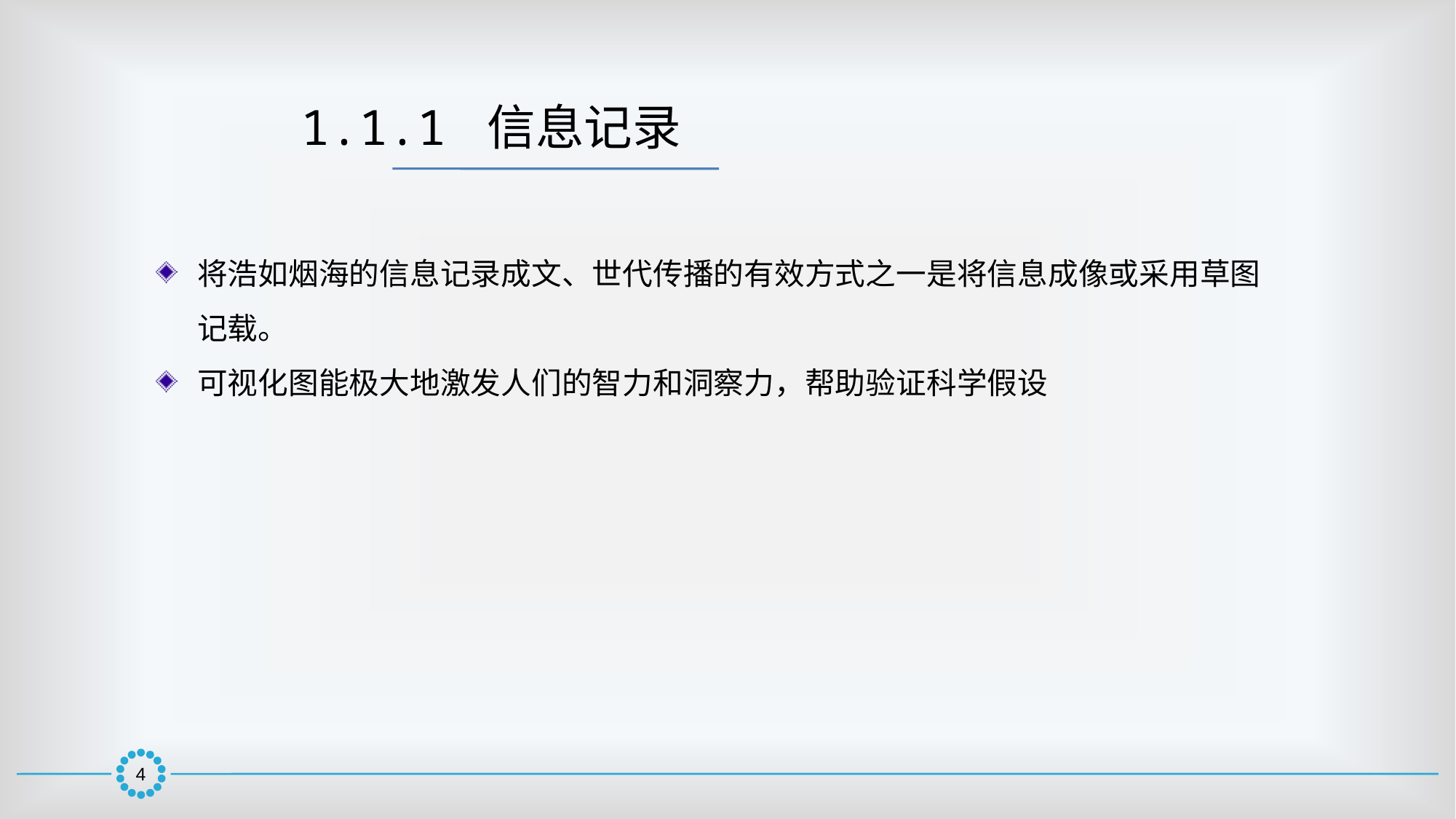

1.1.1 信息记录

将浩如烟海的信息记录成文、世代传播的有效方式之一是将信息成像或采用草图记载。
可视化图能极大地激发人们的智力和洞察力，帮助验证科学假设

4